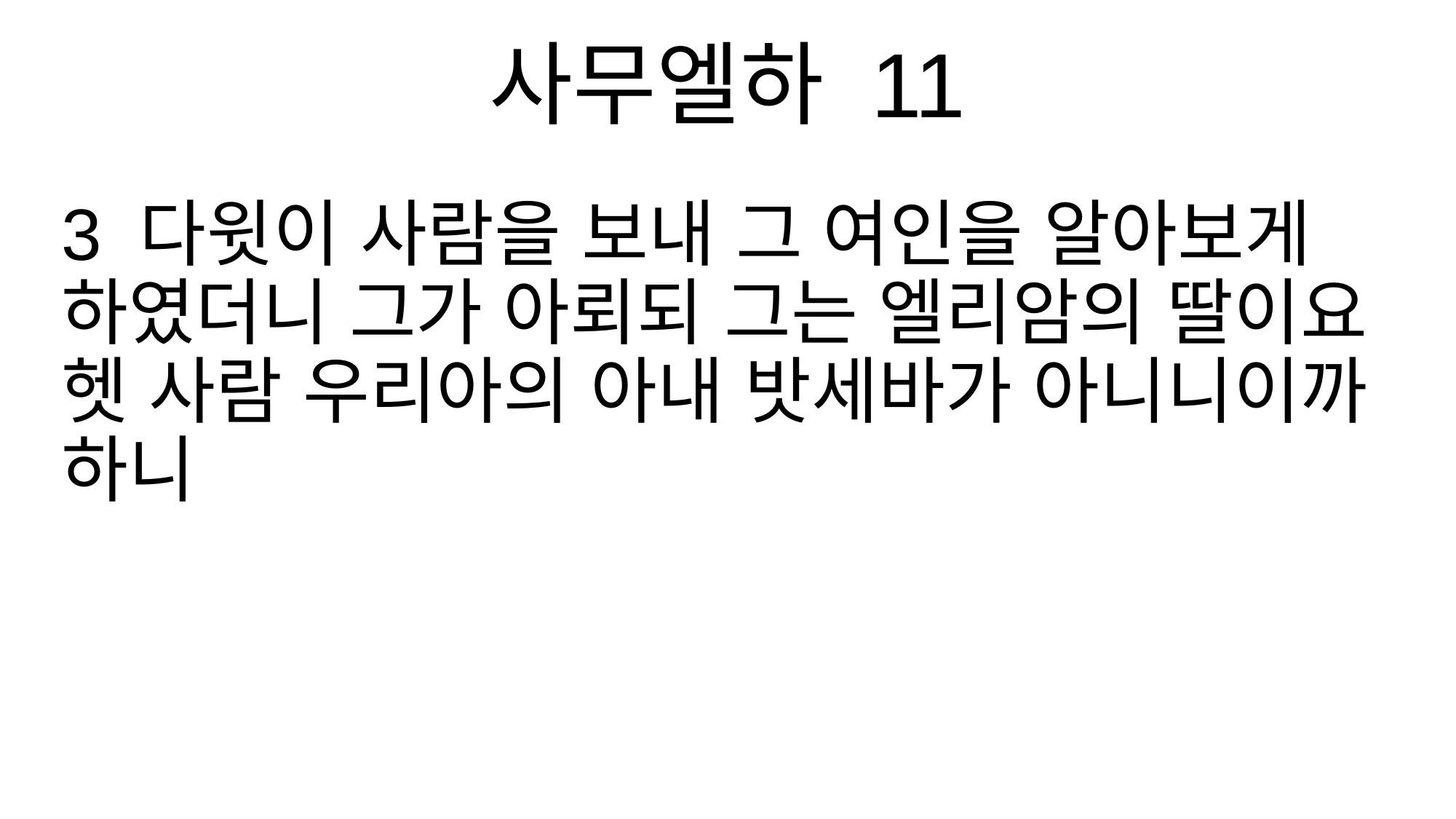

사무엘하 11
3 다윗이 사람을 보내 그 여인을 알아보게 하였더니 그가 아뢰되 그는 엘리암의 딸이요 헷 사람 우리아의 아내 밧세바가 아니니이까 하니